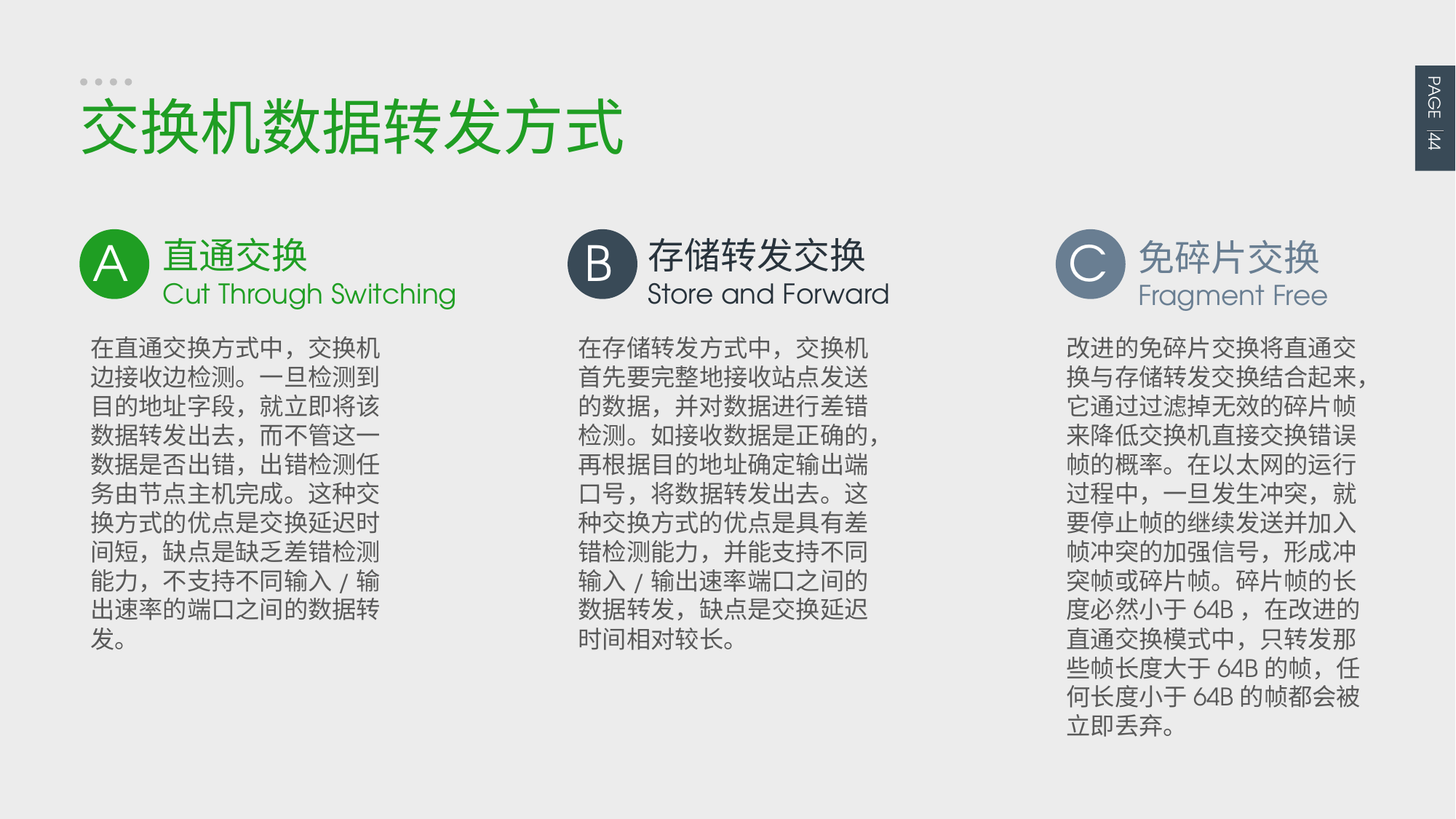

PAGE   44
交换机数据转发方式
A

直通交换
Cut Through Switching
在直通交换方式中，交换机边接收边检测。一旦检测到目的地址字段，就立即将该数据转发出去，而不管这一数据是否出错，出错检测任务由节点主机完成。这种交换方式的优点是交换延迟时间短，缺点是缺乏差错检测能力，不支持不同输入/输出速率的端口之间的数据转发。
B

存储转发交换
Store and Forward
在存储转发方式中，交换机首先要完整地接收站点发送的数据，并对数据进行差错检测。如接收数据是正确的，再根据目的地址确定输出端口号，将数据转发出去。这种交换方式的优点是具有差错检测能力，并能支持不同输入/输出速率端口之间的数据转发，缺点是交换延迟时间相对较长。
C

免碎片交换
Fragment Free
改进的免碎片交换将直通交换与存储转发交换结合起来，它通过过滤掉无效的碎片帧来降低交换机直接交换错误帧的概率。在以太网的运行过程中，一旦发生冲突，就要停止帧的继续发送并加入帧冲突的加强信号，形成冲突帧或碎片帧。碎片帧的长度必然小于64B，在改进的直通交换模式中，只转发那些帧长度大于64B的帧，任何长度小于64B的帧都会被立即丢弃。